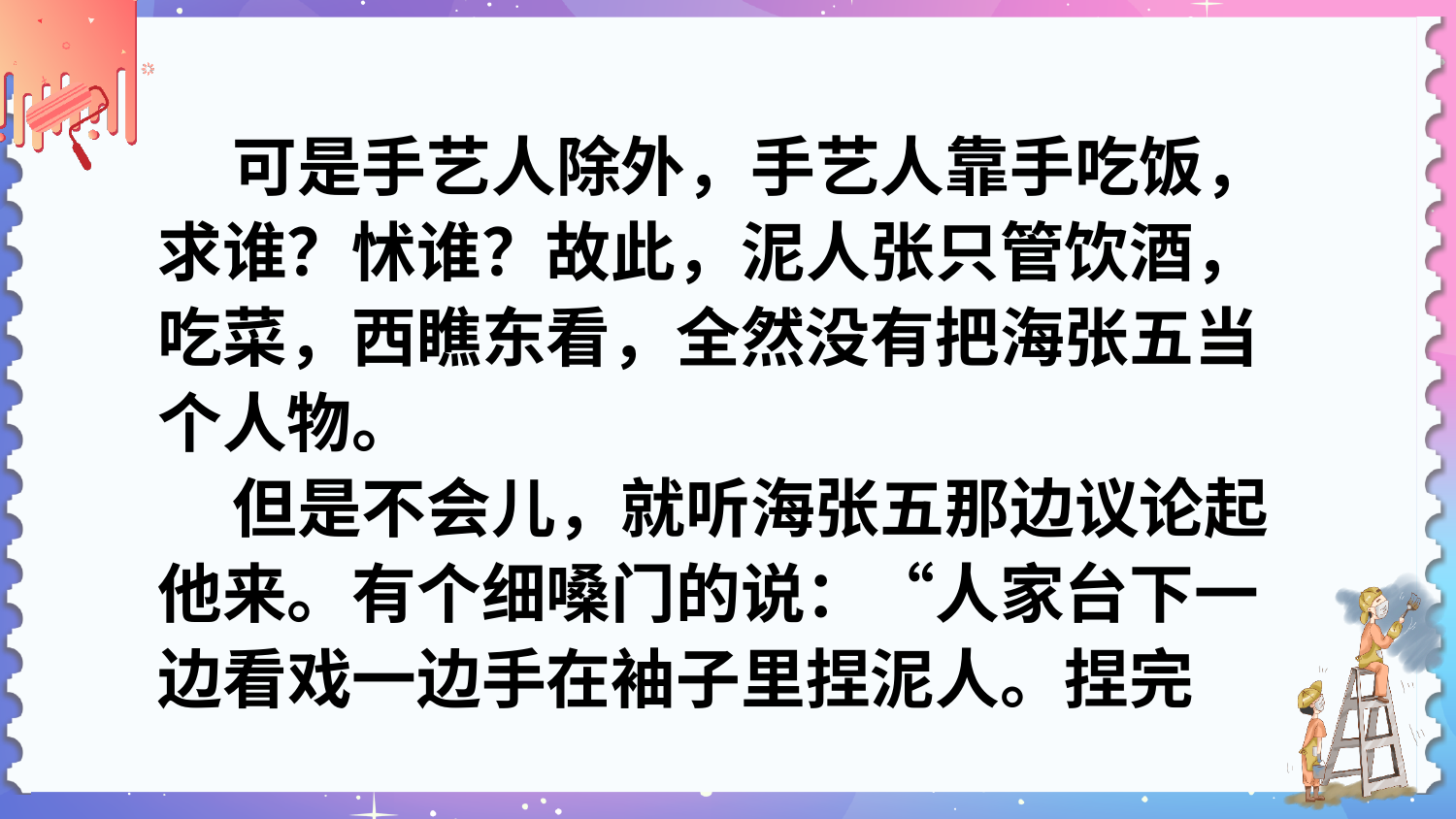

可是手艺人除外，手艺人靠手吃饭，求谁？怵谁？故此，泥人张只管饮酒，吃菜，西瞧东看，全然没有把海张五当个人物。
    但是不会儿，就听海张五那边议论起他来。有个细嗓门的说：“人家台下一边看戏一边手在袖子里捏泥人。捏完